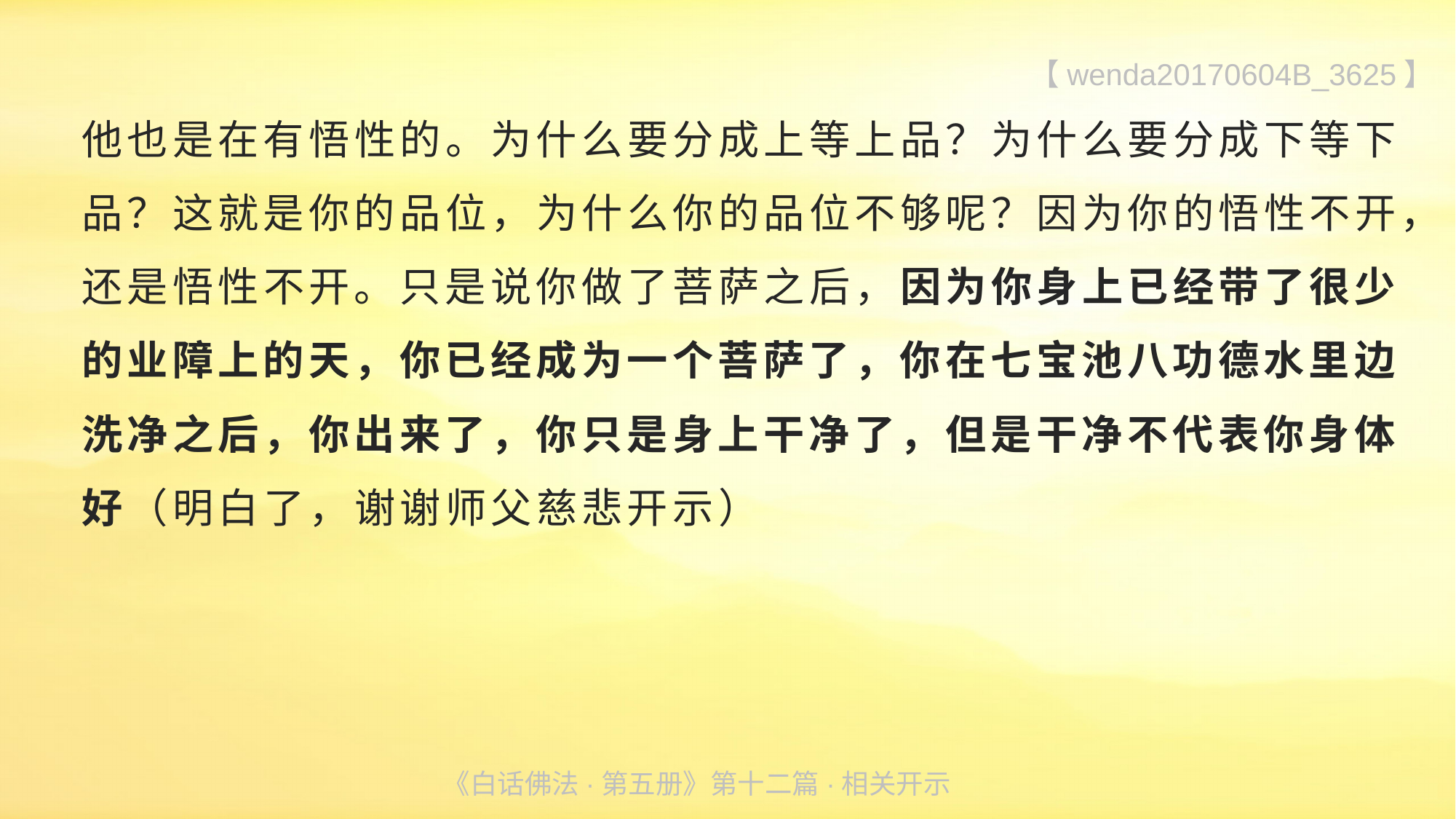

【wenda20170604B_3625】
他也是在有悟性的。为什么要分成上等上品？为什么要分成下等下品？这就是你的品位，为什么你的品位不够呢？因为你的悟性不开，还是悟性不开。只是说你做了菩萨之后，因为你身上已经带了很少的业障上的天，你已经成为一个菩萨了，你在七宝池八功德水里边洗净之后，你出来了，你只是身上干净了，但是干净不代表你身体好（明白了，谢谢师父慈悲开示）

《白话佛法·第五册》第十二篇·相关开示